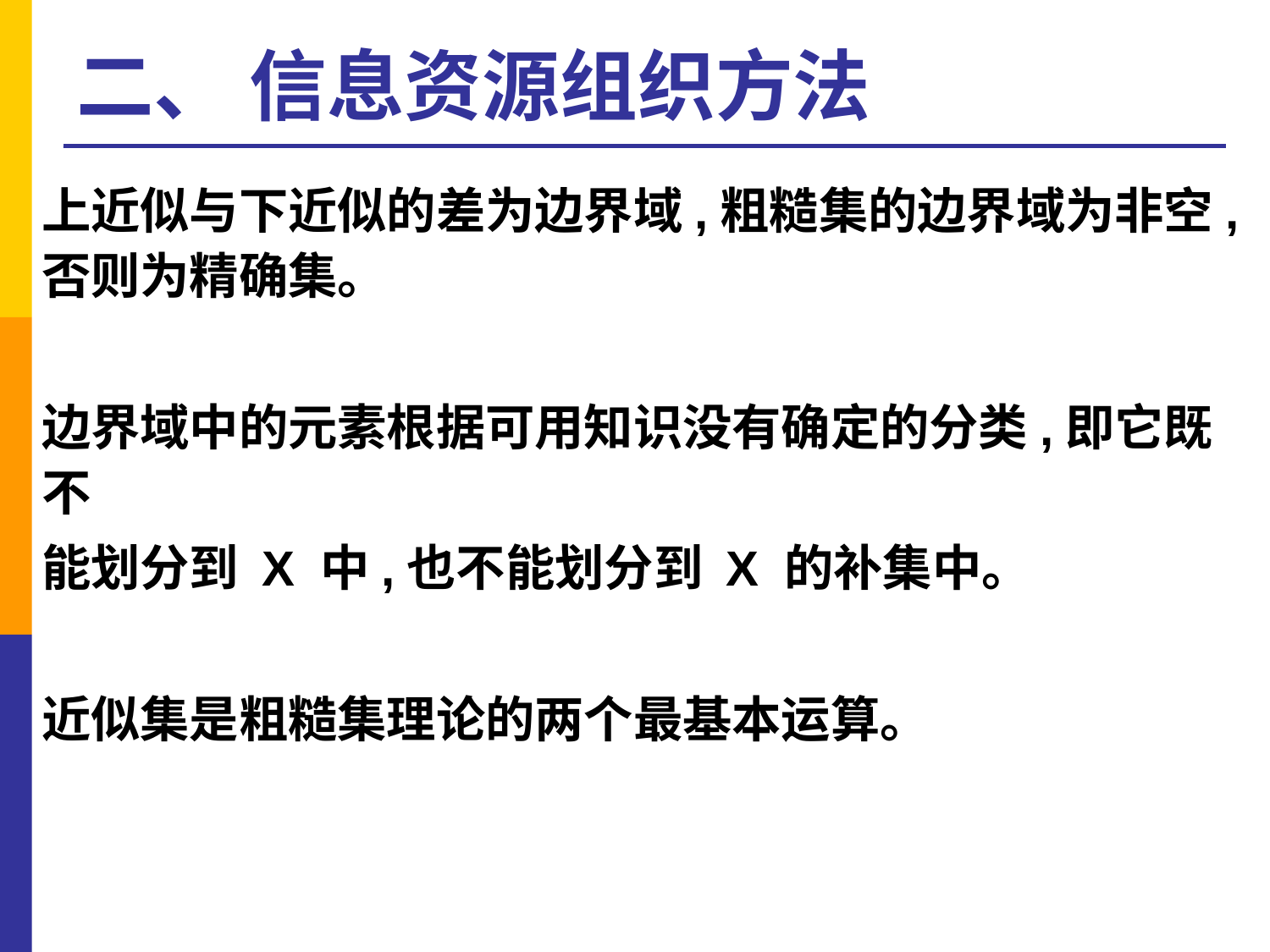

# 二、 信息资源组织方法
上近似与下近似的差为边界域,粗糙集的边界域为非空,否则为精确集。

边界域中的元素根据可用知识没有确定的分类,即它既不
能划分到 X 中,也不能划分到 X 的补集中。

近似集是粗糙集理论的两个最基本运算。